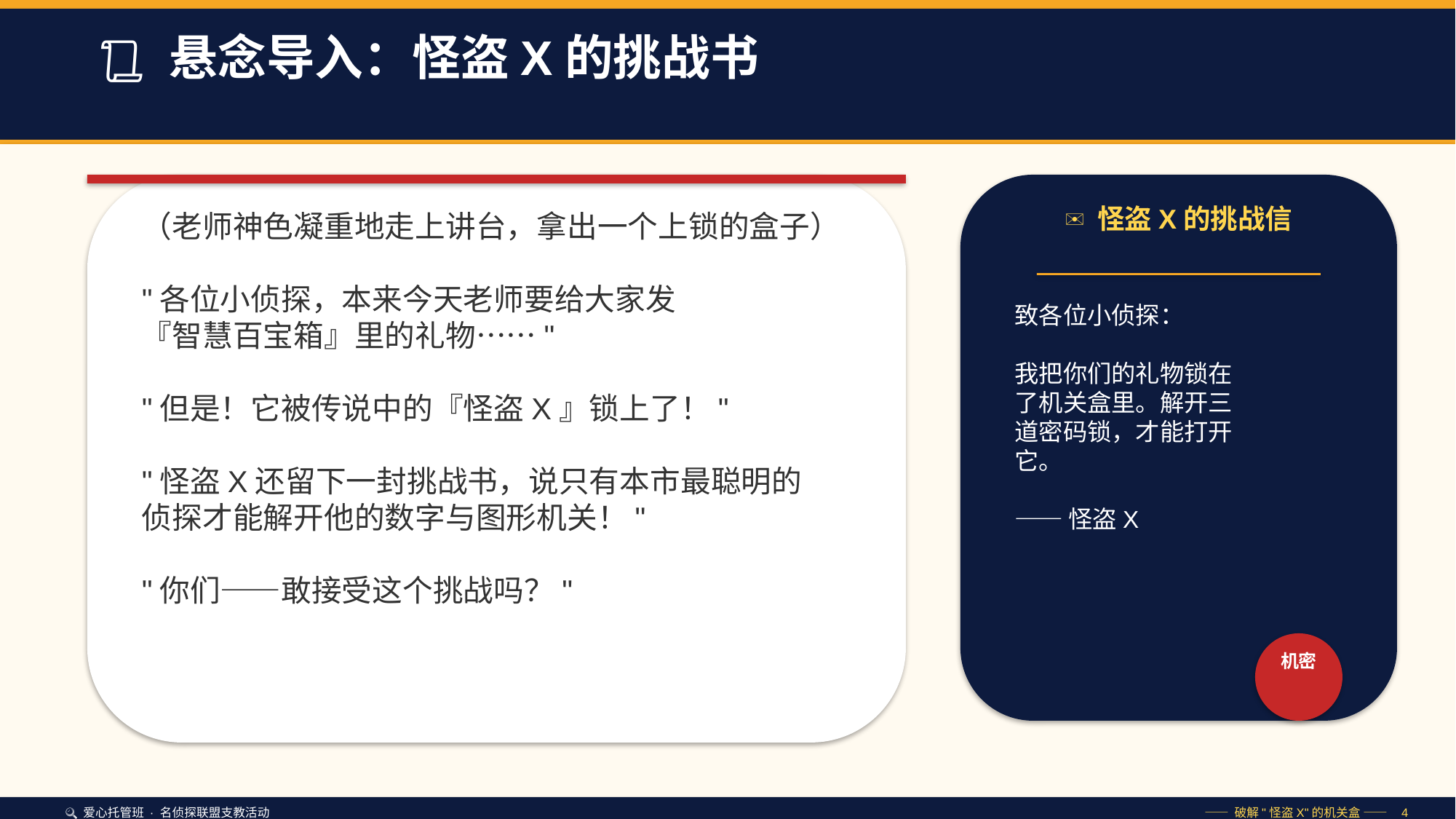

📜 悬念导入：怪盗X的挑战书

✉️ 怪盗X的挑战信
（老师神色凝重地走上讲台，拿出一个上锁的盒子）
"各位小侦探，本来今天老师要给大家发
『智慧百宝箱』里的礼物……"
"但是！它被传说中的『怪盗X』锁上了！"
"怪盗X还留下一封挑战书，说只有本市最聪明的
侦探才能解开他的数字与图形机关！"
"你们——敢接受这个挑战吗？"

致各位小侦探：
我把你们的礼物锁在
了机关盒里。解开三
道密码锁，才能打开
它。
—— 怪盗X

机密

🔍 爱心托管班 · 名侦探联盟支教活动
—— 破解"怪盗X"的机关盒 ——    4